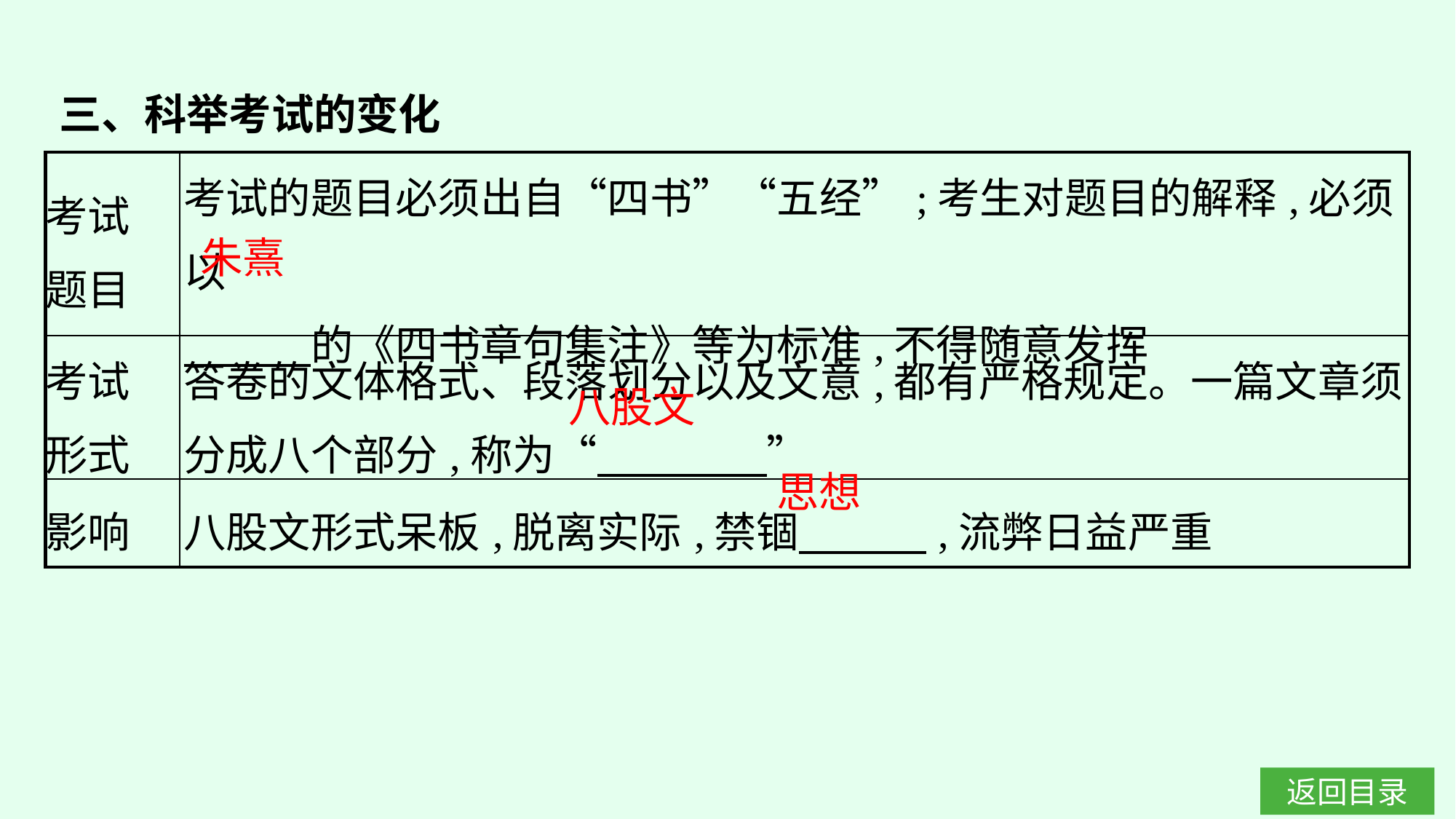

三、科举考试的变化
| 考试 题目 | 考试的题目必须出自“四书”“五经”;考生对题目的解释,必须以 　　　的《四书章句集注》等为标准,不得随意发挥 |
| --- | --- |
| 考试 形式 | 答卷的文体格式、段落划分以及文意,都有严格规定。一篇文章须分成八个部分,称为“　　　　” |
| 影响 | 八股文形式呆板,脱离实际,禁锢　　　,流弊日益严重 |
朱熹
八股文
思想